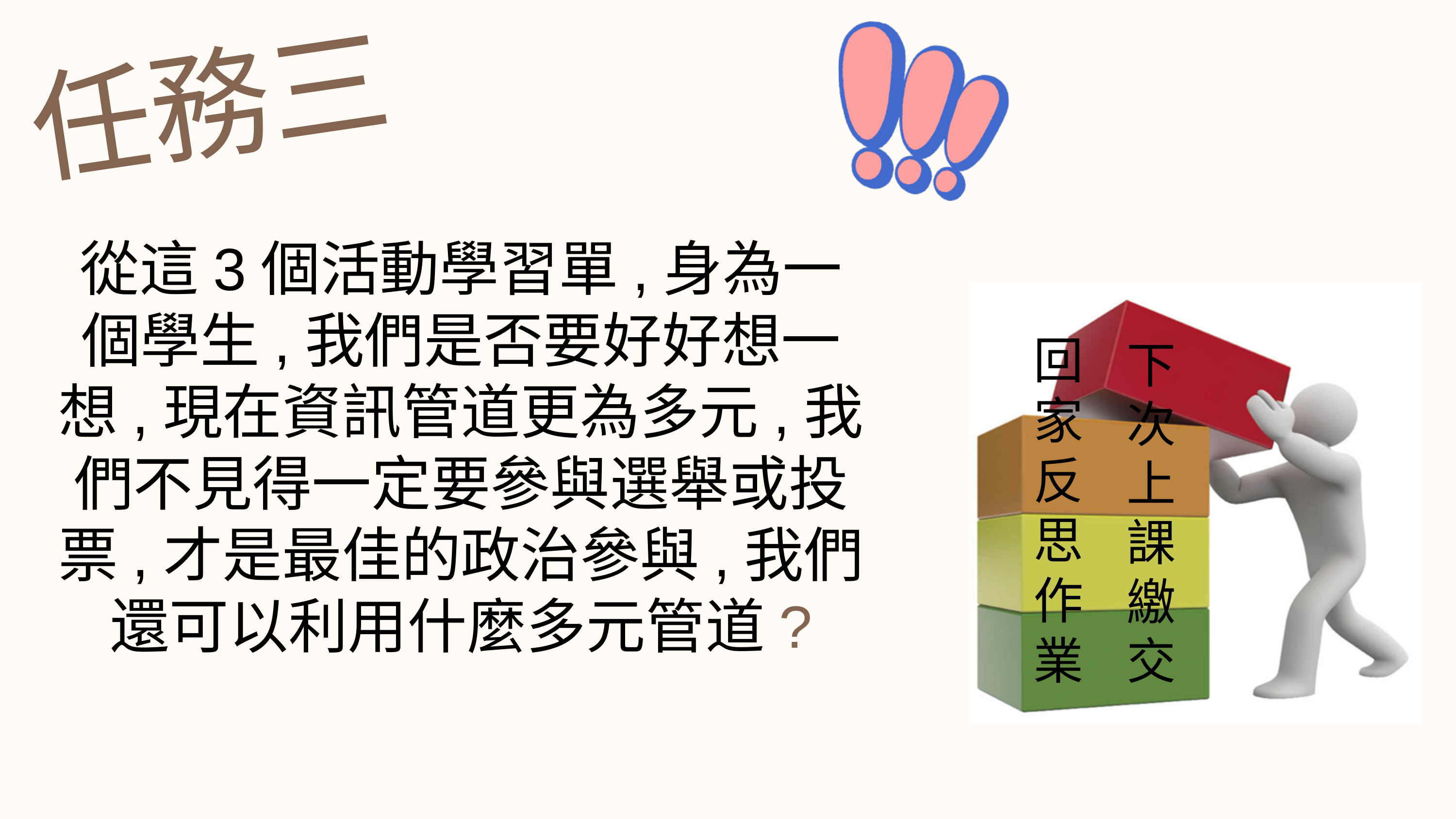

任務三
從這3個活動學習單,身為一個學生,我們是否要好好想一想,現在資訊管道更為多元,我們不見得一定要參與選舉或投票,才是最佳的政治參與,我們還可以利用什麼多元管道?

回家反思作業
下次上課繳交